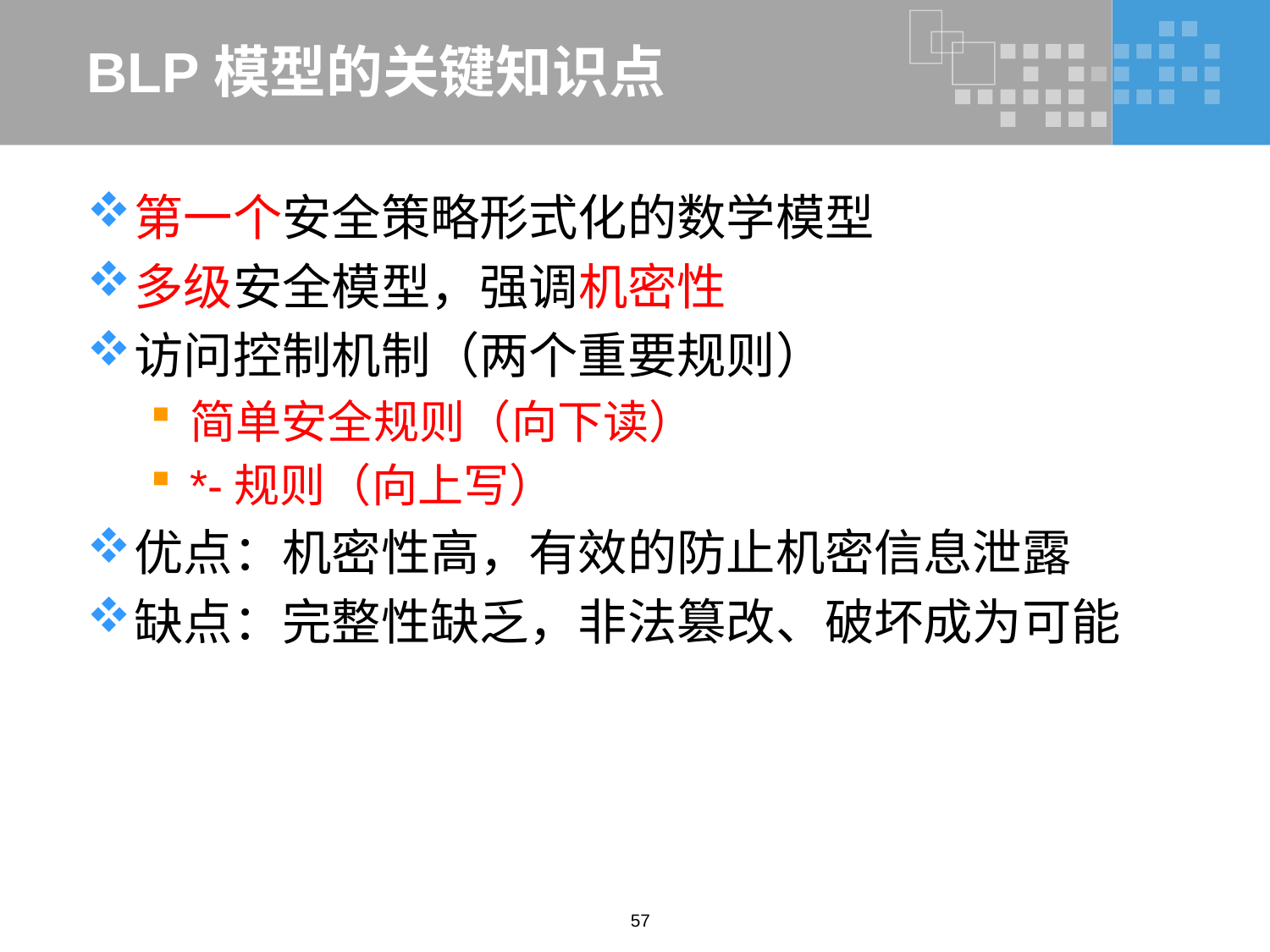

# BLP模型的关键知识点
第一个安全策略形式化的数学模型
多级安全模型，强调机密性
访问控制机制（两个重要规则）
简单安全规则（向下读）
*-规则（向上写）
优点：机密性高，有效的防止机密信息泄露
缺点：完整性缺乏，非法篡改、破坏成为可能

57